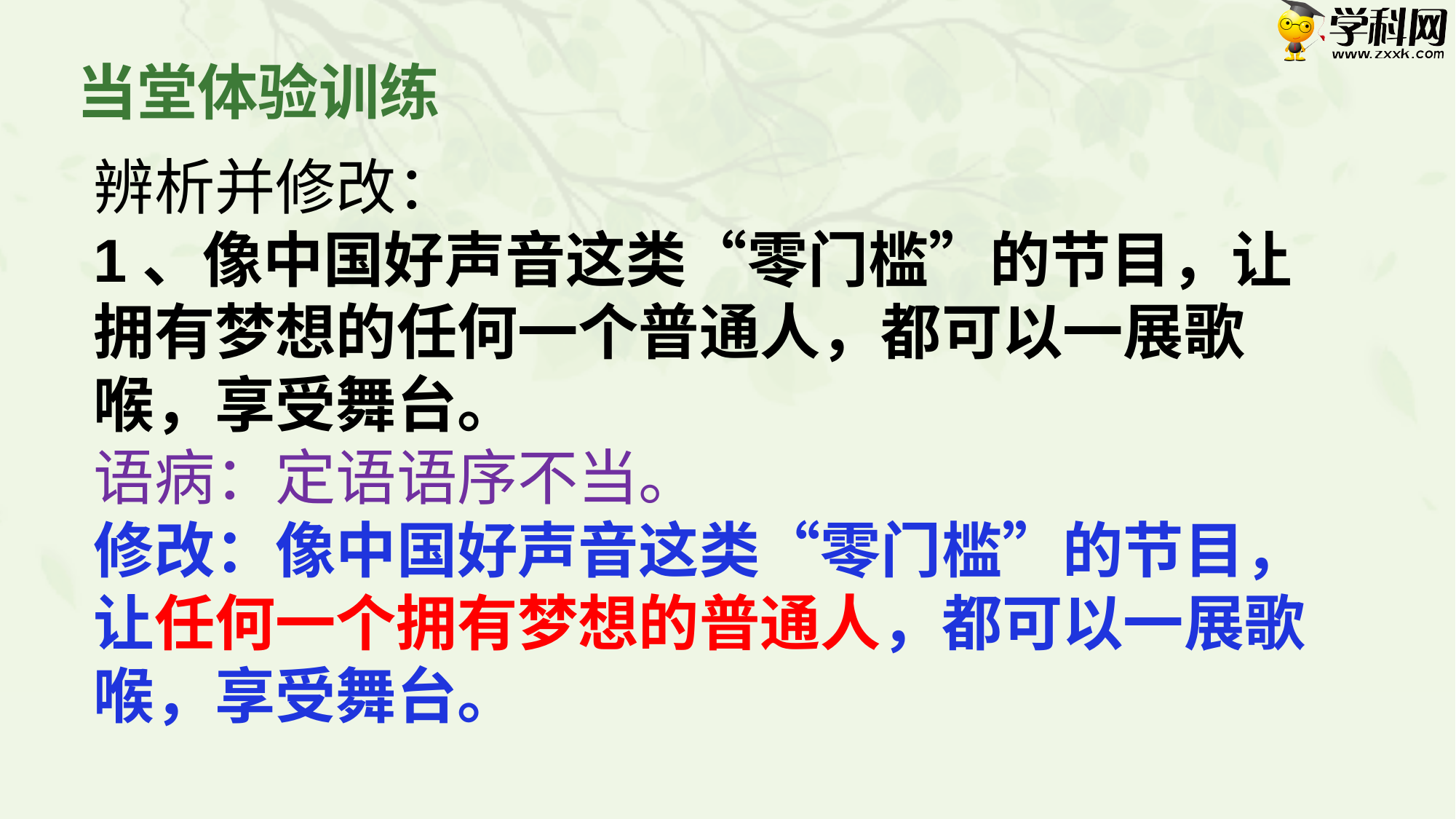

当堂体验训练
辨析并修改：
1、像中国好声音这类“零门槛”的节目，让拥有梦想的任何一个普通人，都可以一展歌喉，享受舞台。
语病：定语语序不当。
修改：像中国好声音这类“零门槛”的节目，让任何一个拥有梦想的普通人，都可以一展歌喉，享受舞台。